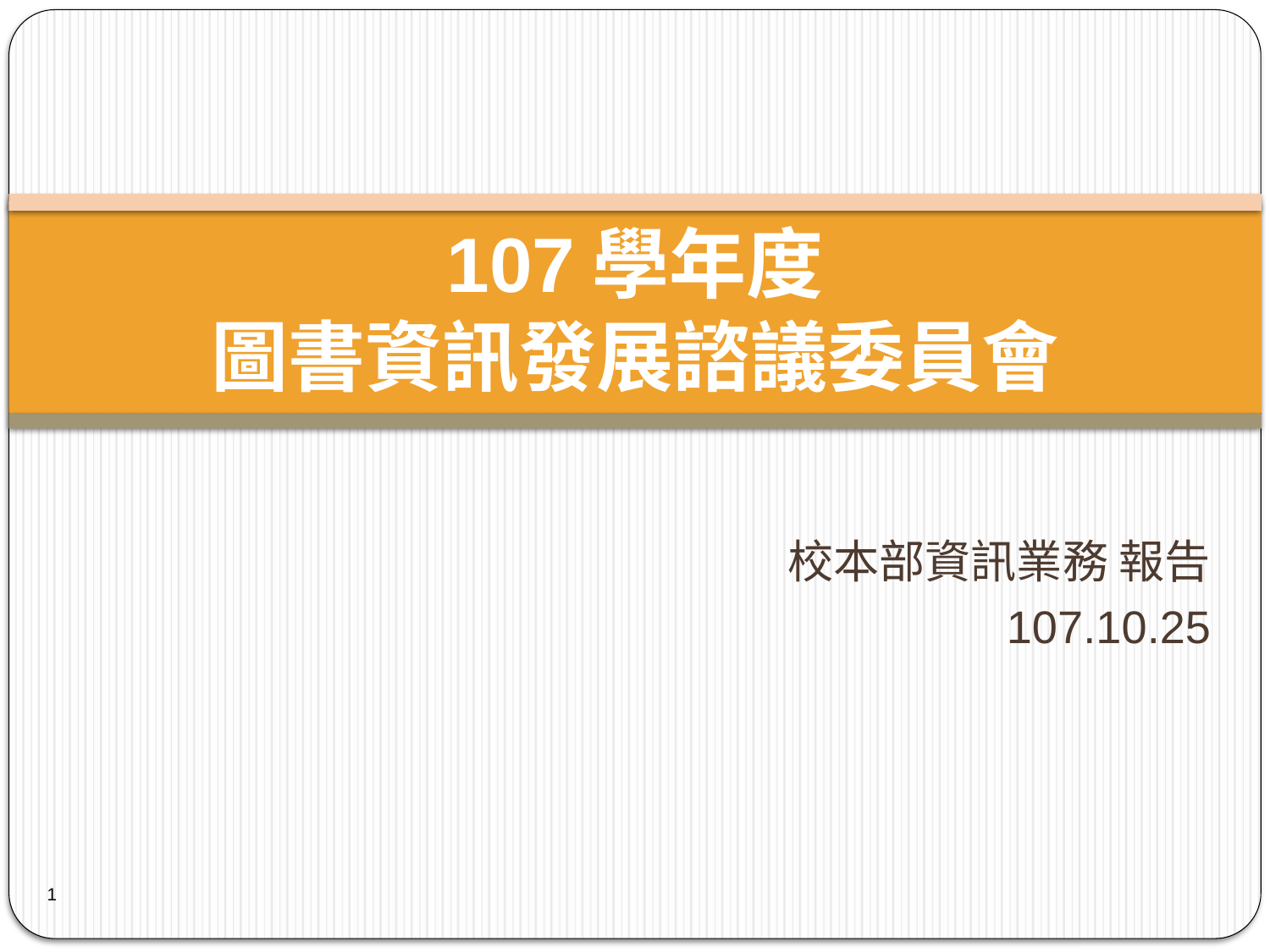

# 107學年度 圖書資訊發展諮議委員會
校本部資訊業務 報告
107.10.25
1